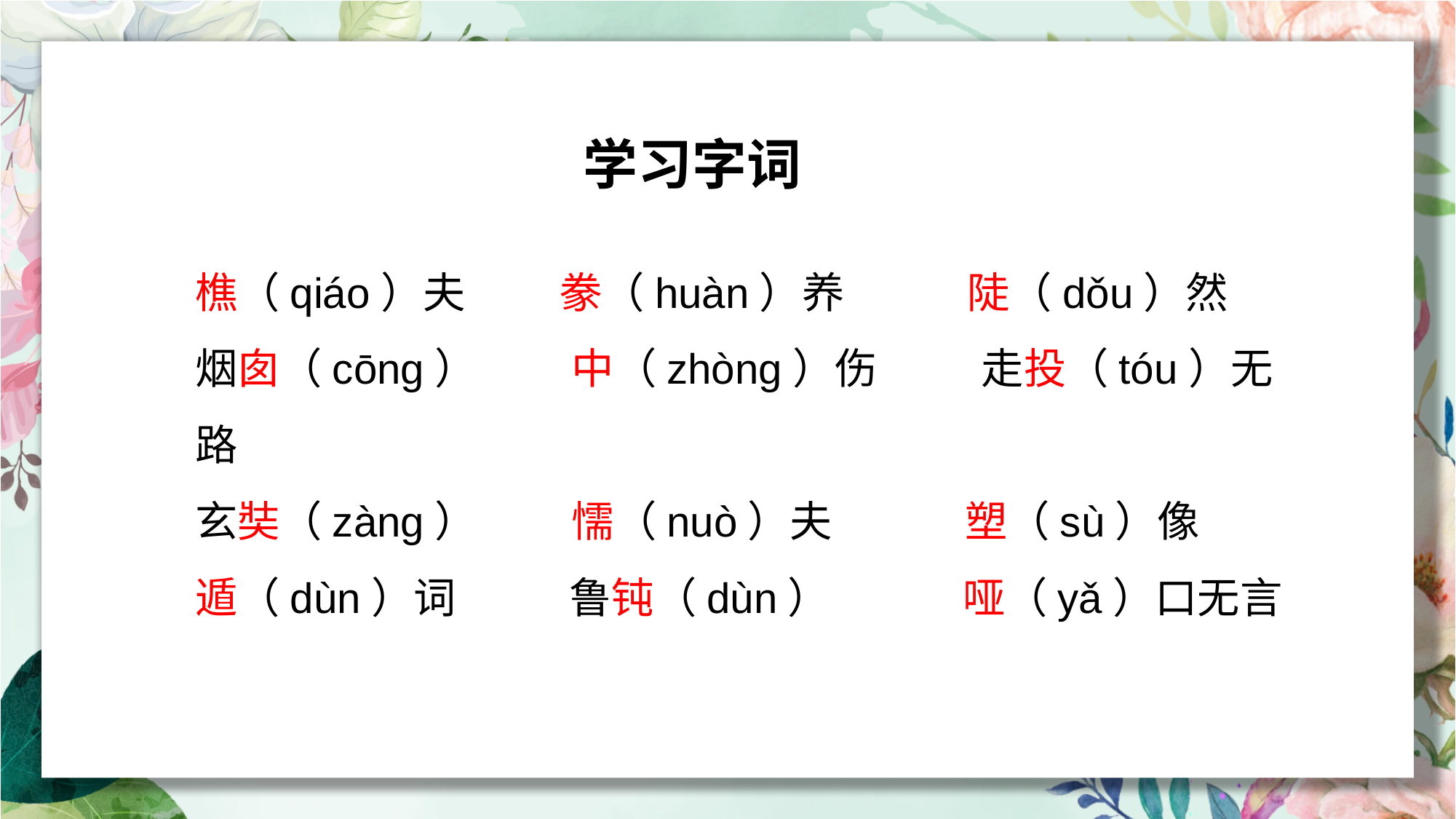

学习字词
樵（qiáo）夫          豢（huàn）养             陡（dǒu）然
烟囱（cōng）          中（zhòng）伤           走投（tóu）无路
玄奘（zàng）          懦（nuò）夫              塑（sù）像
遁（dùn）词            鲁钝（dùn）              哑（yǎ）口无言